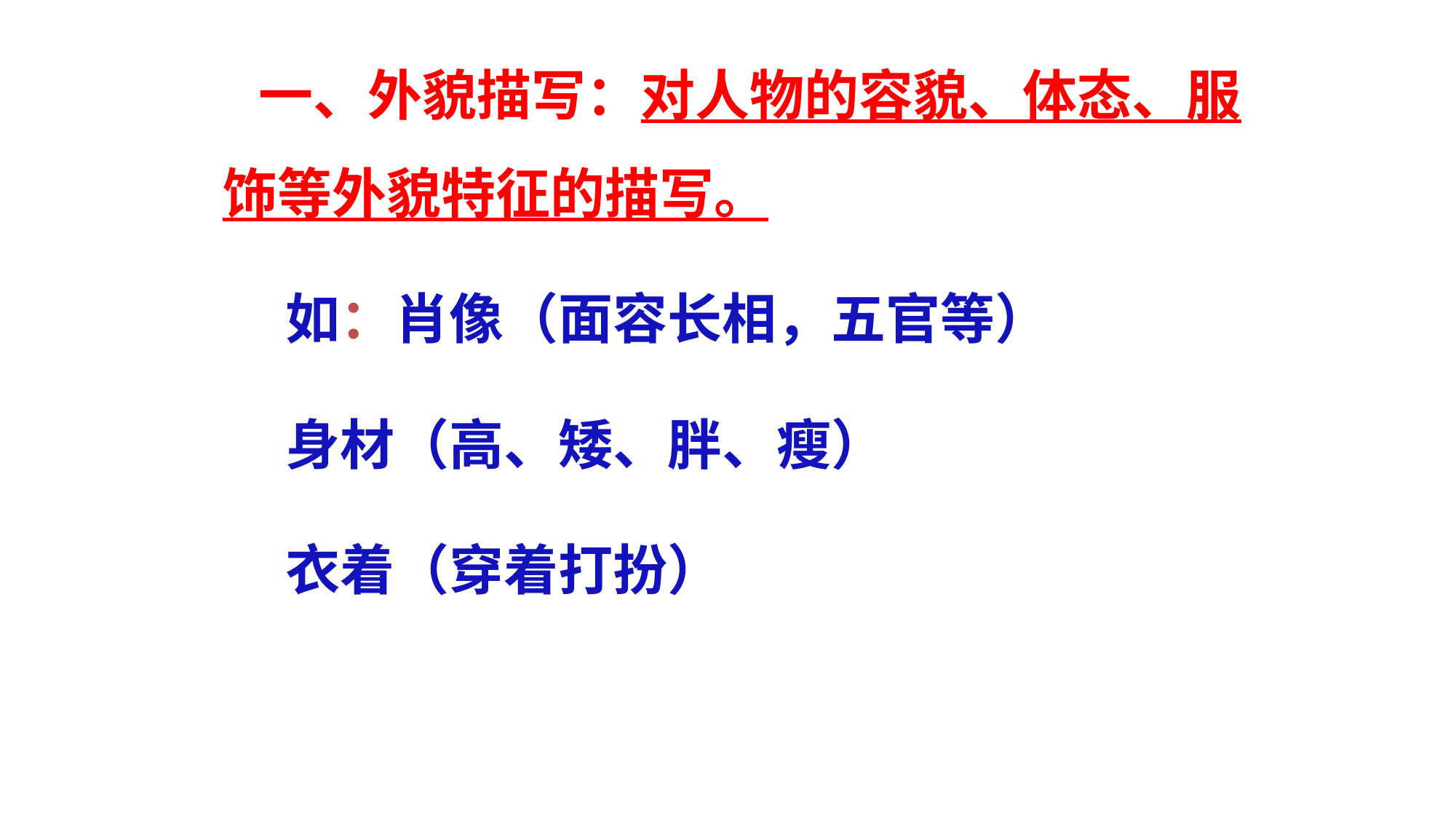

一、外貌描写：对人物的容貌、体态、服饰等外貌特征的描写。
    如：肖像（面容长相，五官等）
    身材（高、矮、胖、瘦）
    衣着（穿着打扮）